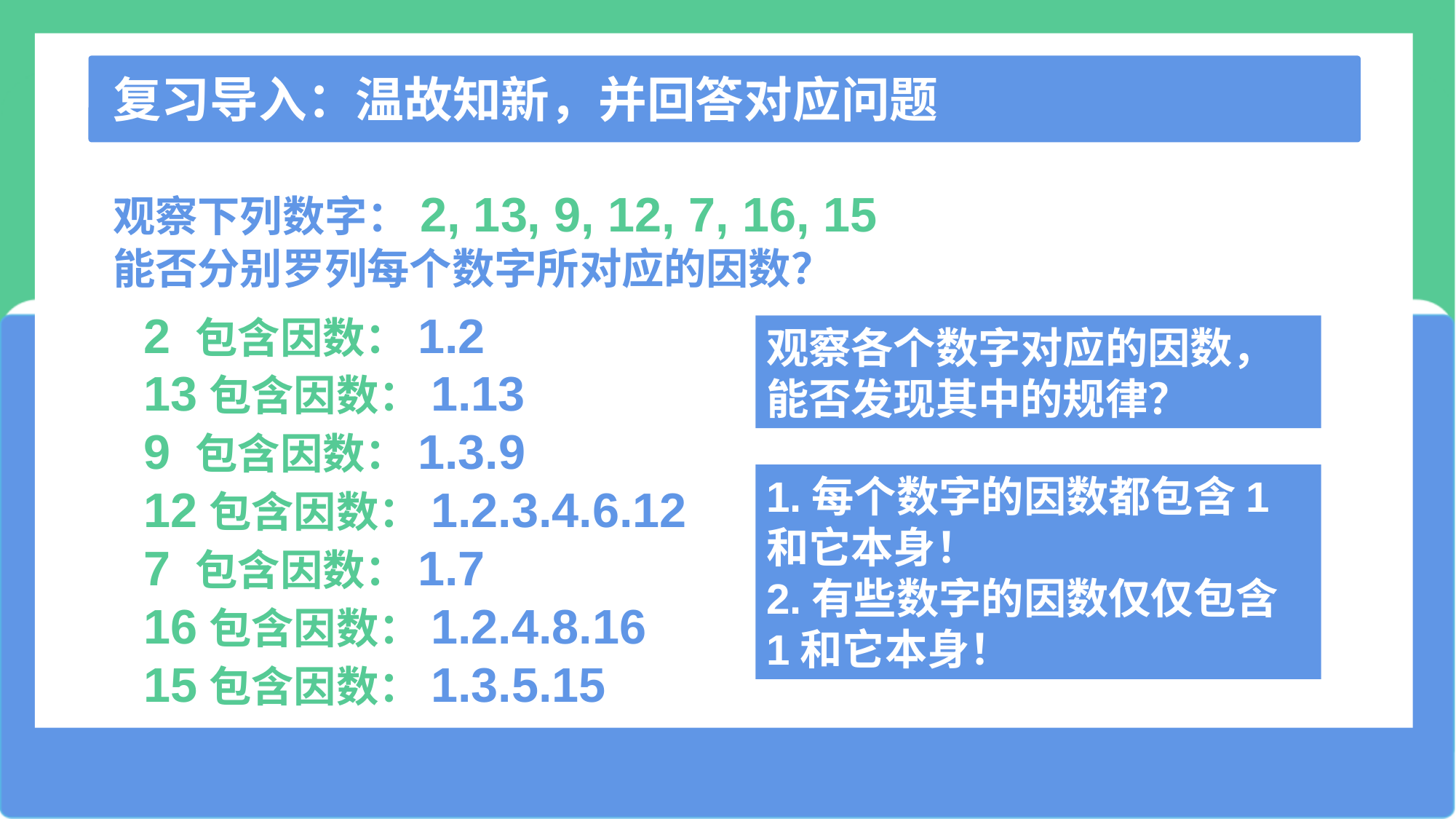

复习导入：温故知新，并回答对应问题
观察下列数字：2, 13, 9, 12, 7, 16, 15
能否分别罗列每个数字所对应的因数？
2 包含因数：1.2
13包含因数：1.13
9 包含因数：1.3.9
12包含因数：1.2.3.4.6.12
7 包含因数：1.7
16包含因数：1.2.4.8.16
15包含因数：1.3.5.15

观察各个数字对应的因数，能否发现其中的规律？
1.每个数字的因数都包含1和它本身！
2.有些数字的因数仅仅包含1和它本身！